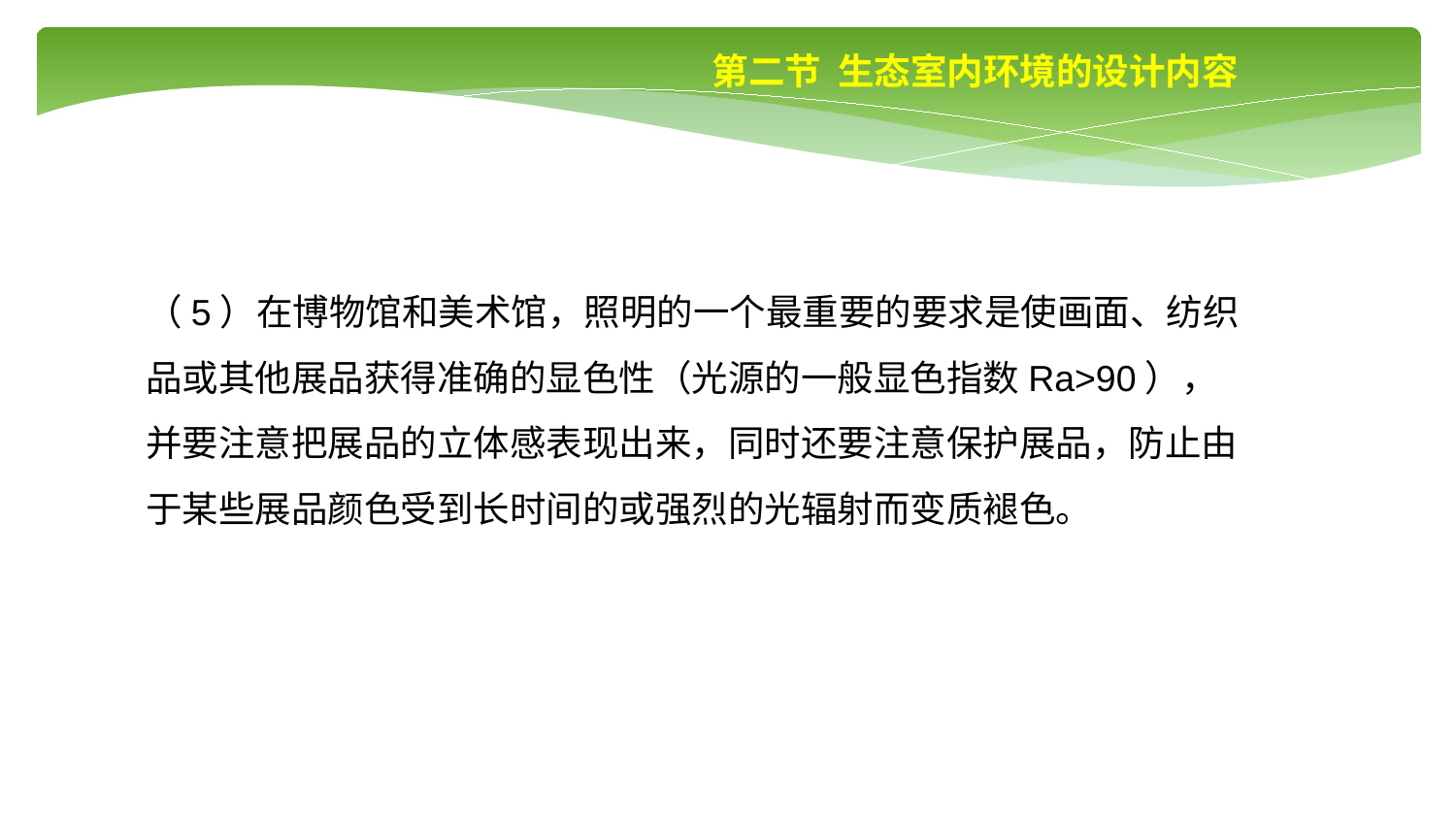

第二节  生态室内环境的设计内容
（5）在博物馆和美术馆，照明的一个最重要的要求是使画面、纺织品或其他展品获得准确的显色性（光源的一般显色指数Ra>90），并要注意把展品的立体感表现出来，同时还要注意保护展品，防止由于某些展品颜色受到长时间的或强烈的光辐射而变质褪色。